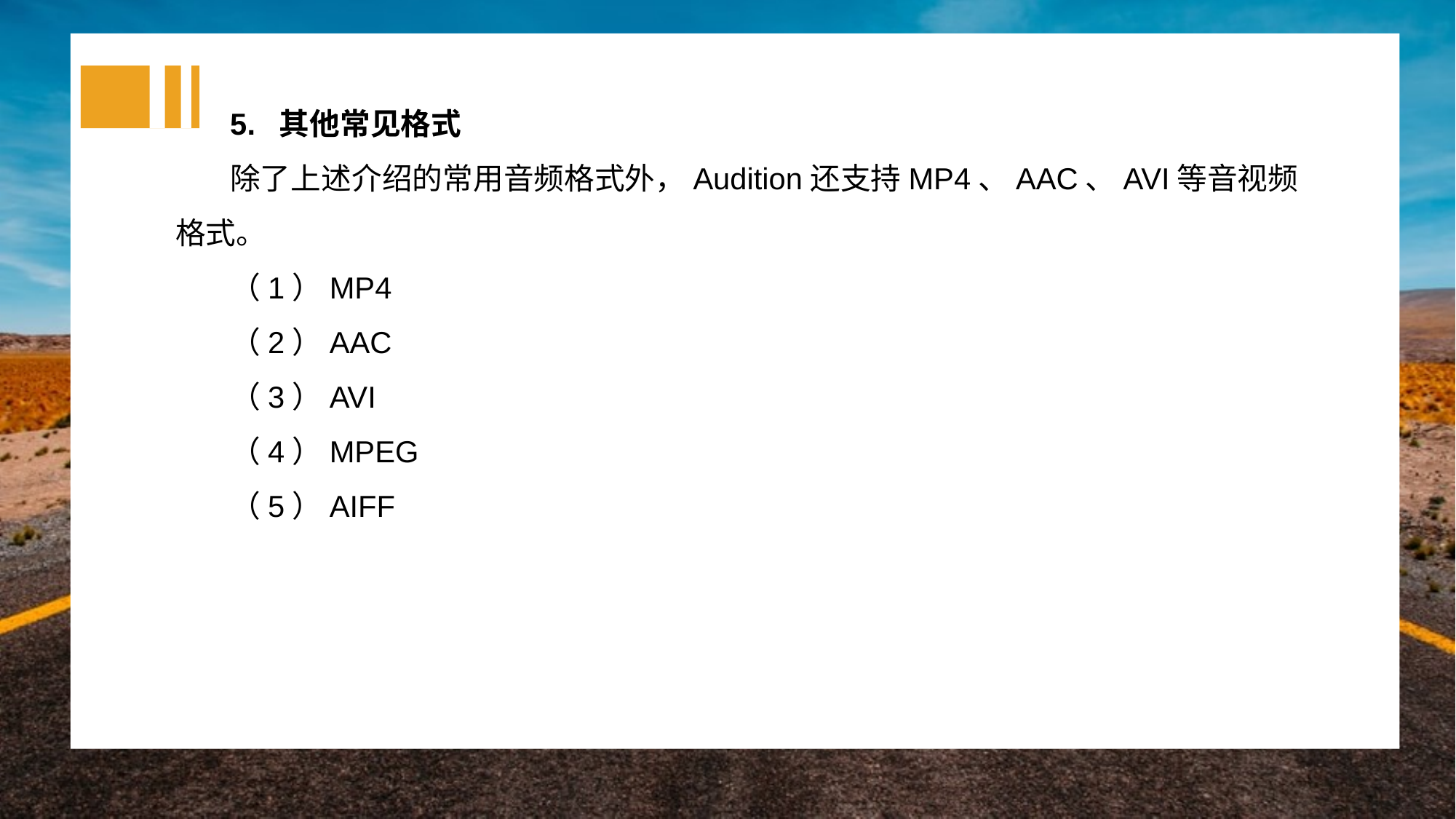

5.  其他常见格式
除了上述介绍的常用音频格式外，Audition还支持MP4、AAC、AVI等音视频格式。
（1）MP4
（2）AAC
（3）AVI
（4）MPEG
（5）AIFF